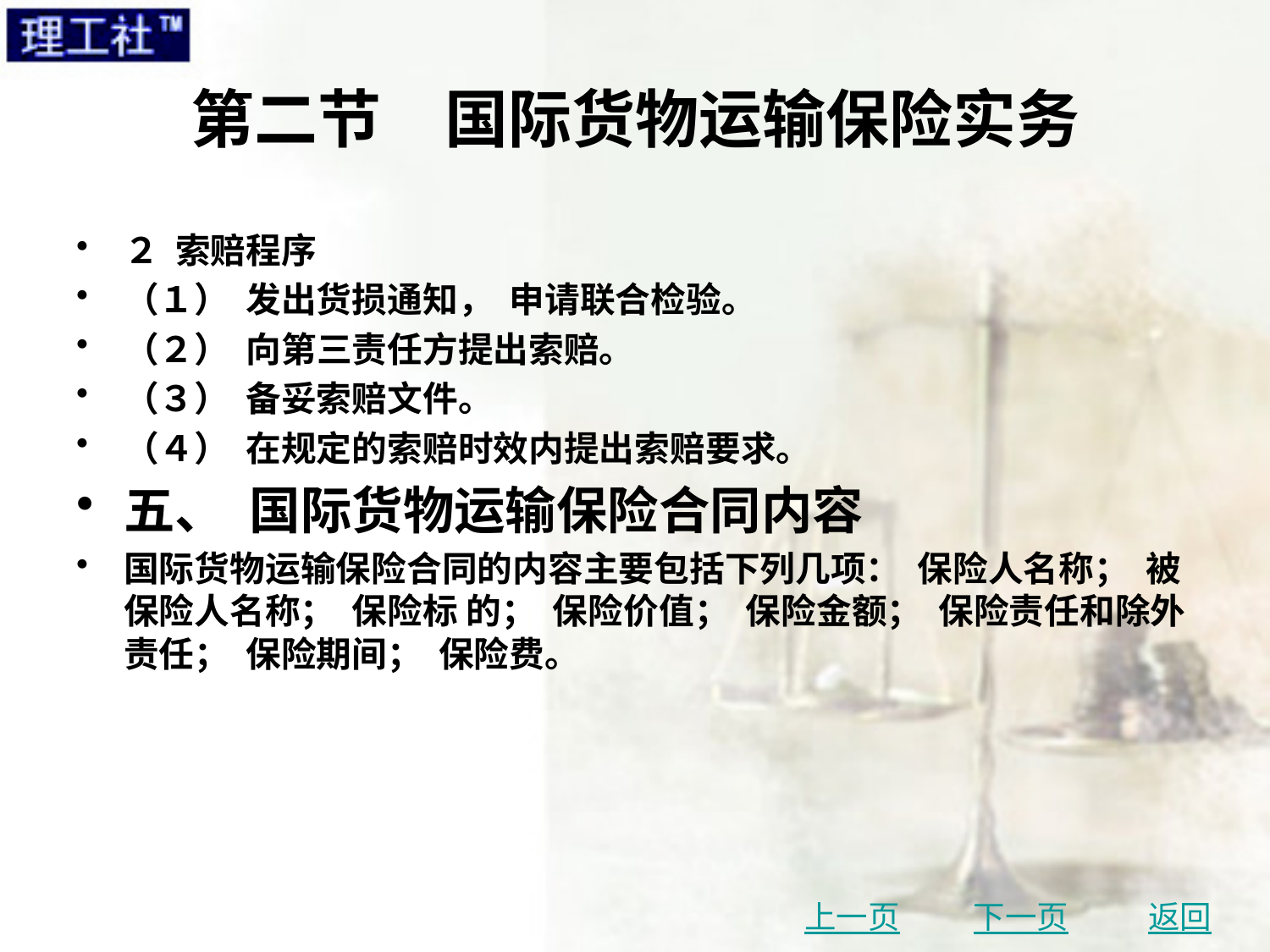

# 第二节　国际货物运输保险实务
２  索赔程序
（１）  发出货损通知，  申请联合检验。
（２）  向第三责任方提出索赔。
（３）  备妥索赔文件。
（４）  在规定的索赔时效内提出索赔要求。
五、  国际货物运输保险合同内容
国际货物运输保险合同的内容主要包括下列几项：  保险人名称；  被保险人名称；  保险标 的；  保险价值；  保险金额；  保险责任和除外责任；  保险期间；  保险费。

上一页
下一页
返回